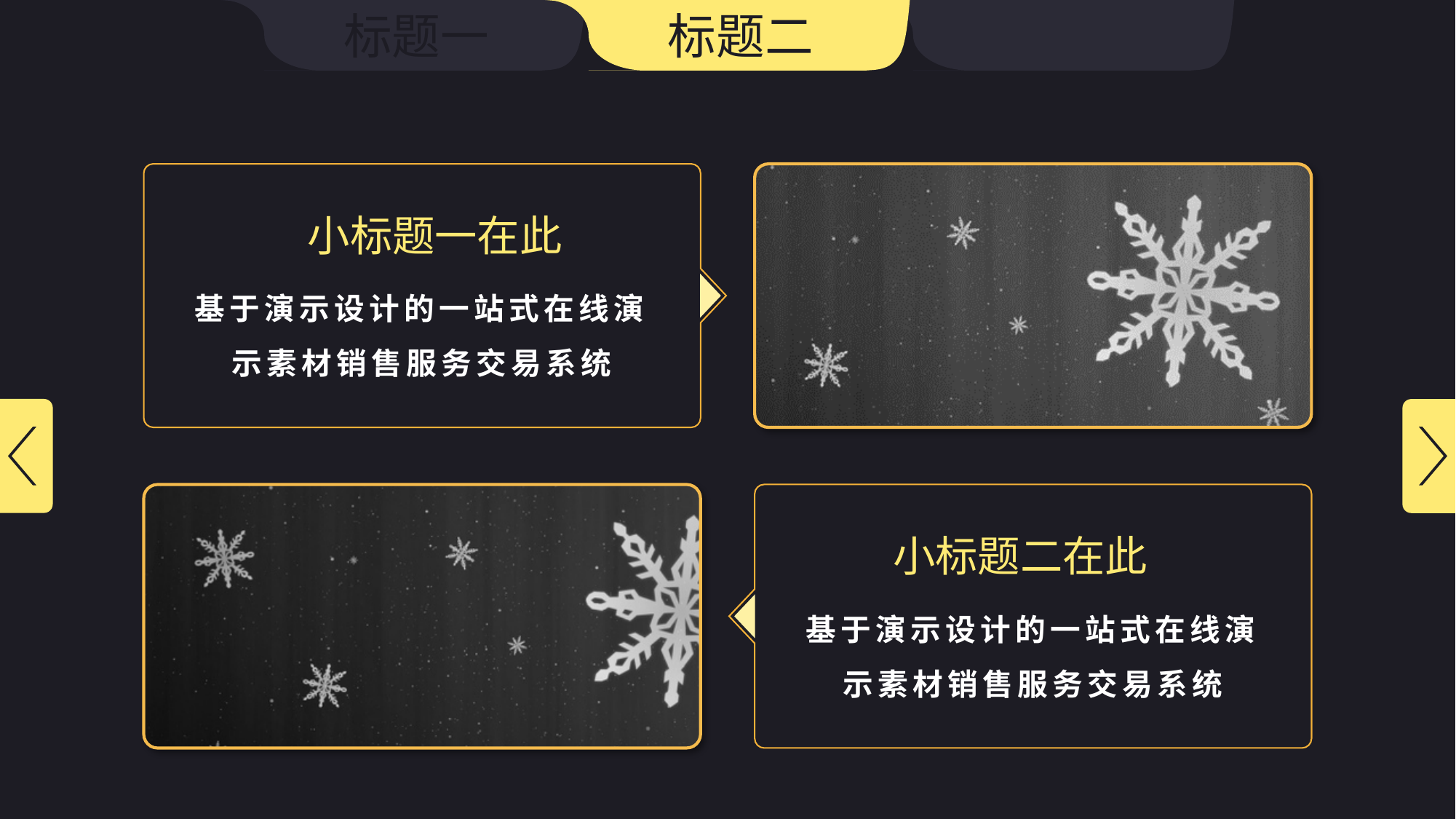

标题一
标题二

小标题一在此
基于演示设计的一站式在线演示素材销售服务交易系统

小标题二在此
基于演示设计的一站式在线演示素材销售服务交易系统